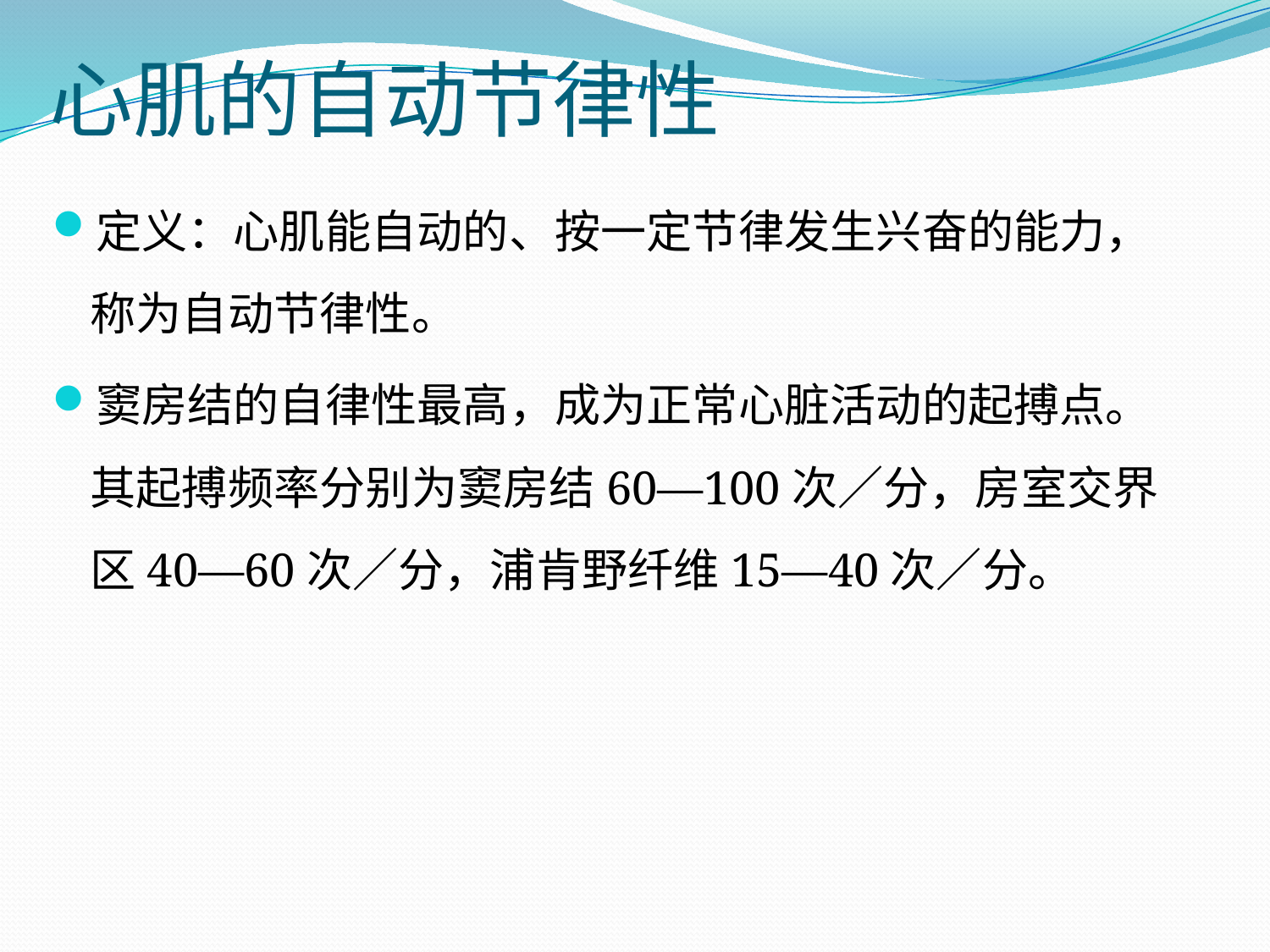

# 心肌的自动节律性
定义：心肌能自动的、按一定节律发生兴奋的能力，称为自动节律性。
窦房结的自律性最高，成为正常心脏活动的起搏点。其起搏频率分别为窦房结60—100次∕分，房室交界区40—60次∕分，浦肯野纤维15—40次∕分。